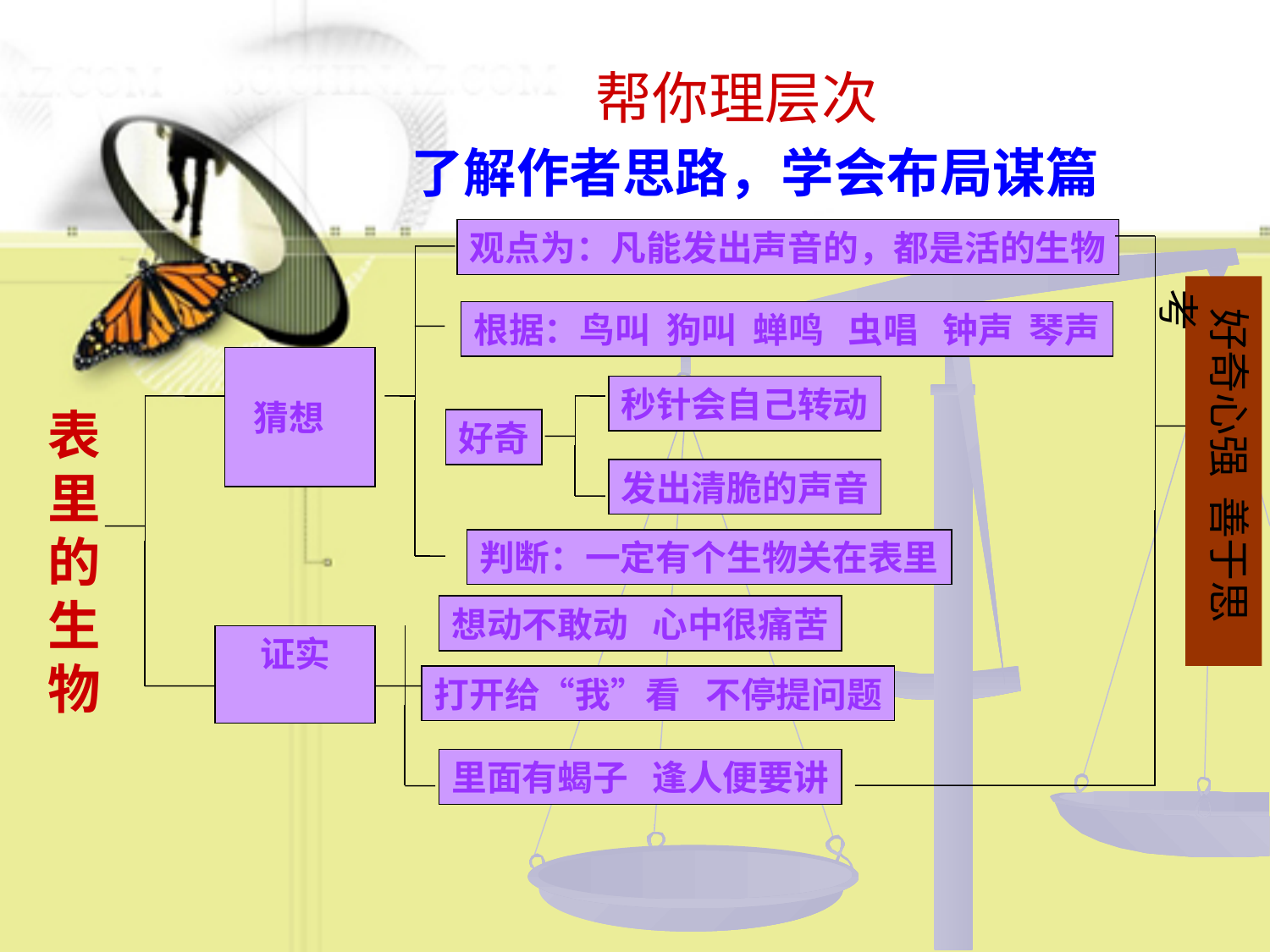

帮你理层次
了解作者思路，学会布局谋篇
观点为：凡能发出声音的，都是活的生物

 好奇心强  善于思考
根据：鸟叫  狗叫  蝉鸣   虫唱   钟声  琴声

 猜想

秒针会自己转动
表
里
的
生
物

好奇

发出清脆的声音

判断：一定有个生物关在表里

想动不敢动   心中很痛苦
   证实

打开给“我”看   不停提问题

里面有蝎子   逢人便要讲